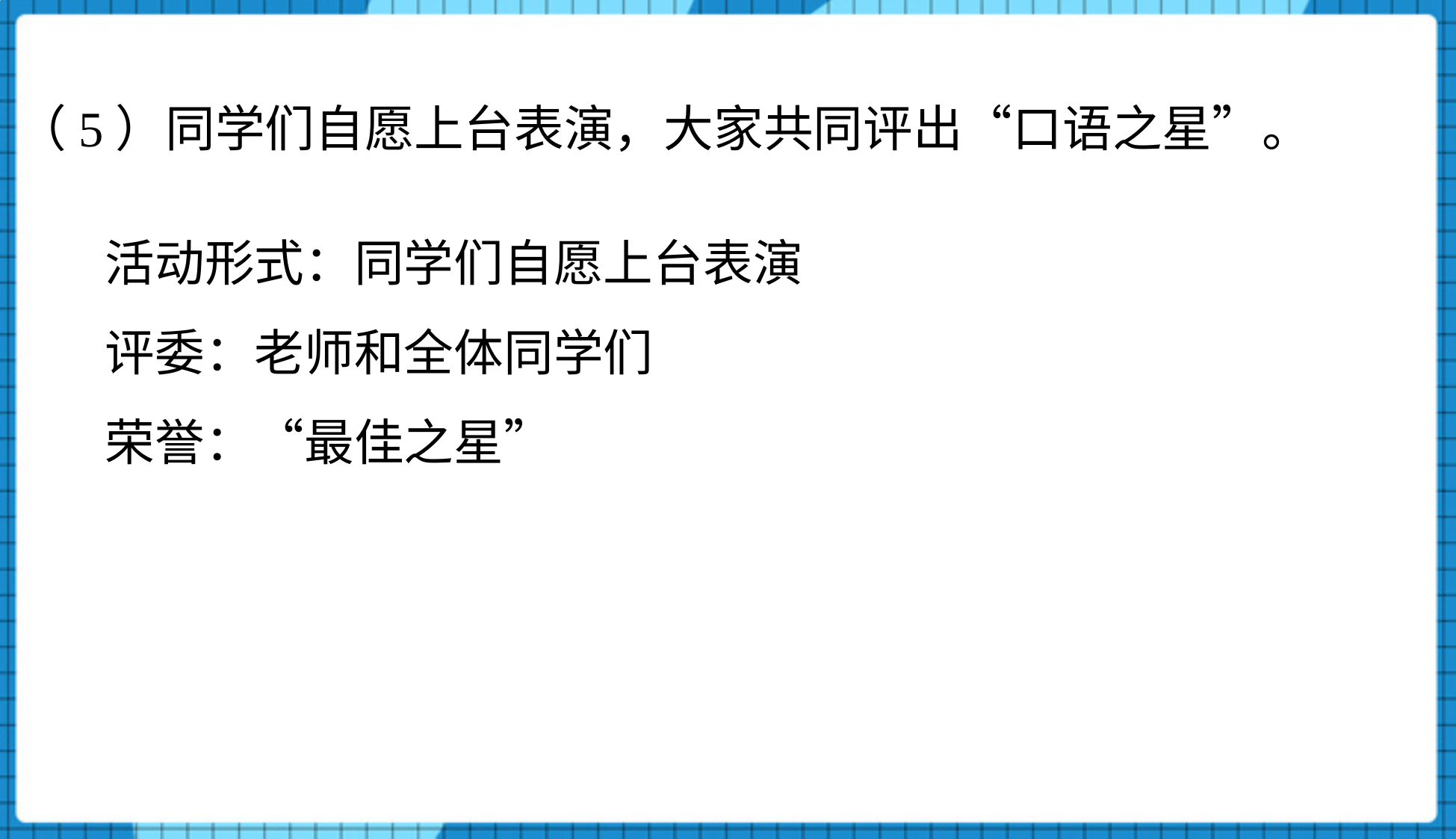

（5）同学们自愿上台表演，大家共同评出“口语之星”。
活动形式：同学们自愿上台表演
评委：老师和全体同学们
荣誉：“最佳之星”